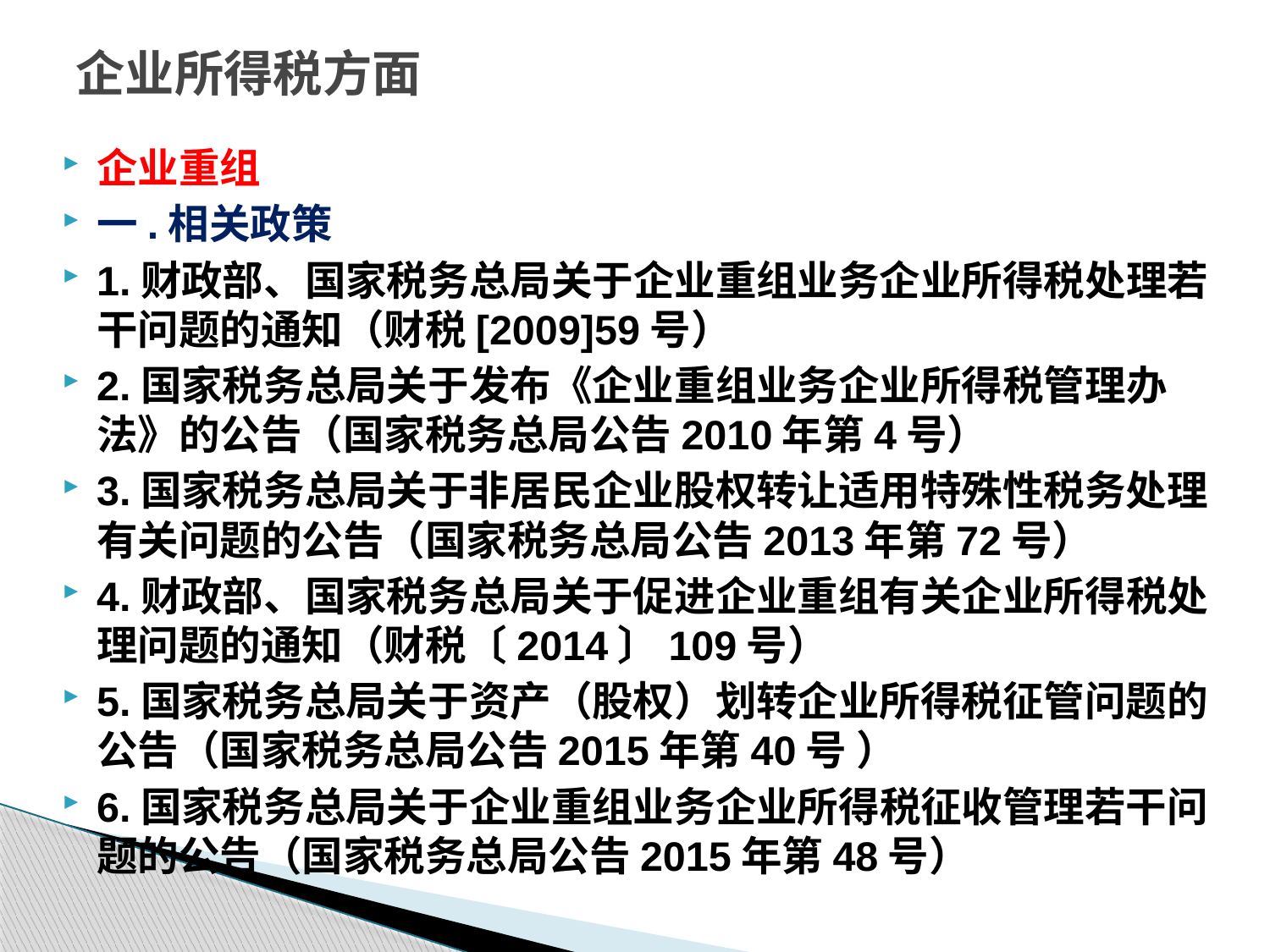

# 企业所得税方面
企业重组
一.相关政策
1.财政部、国家税务总局关于企业重组业务企业所得税处理若干问题的通知（财税[2009]59号）
2.国家税务总局关于发布《企业重组业务企业所得税管理办法》的公告（国家税务总局公告2010年第4号）
3.国家税务总局关于非居民企业股权转让适用特殊性税务处理有关问题的公告（国家税务总局公告2013年第72号）
4.财政部、国家税务总局关于促进企业重组有关企业所得税处理问题的通知（财税〔2014〕109号）
5.国家税务总局关于资产（股权）划转企业所得税征管问题的公告（国家税务总局公告2015年第40号 ）
6.国家税务总局关于企业重组业务企业所得税征收管理若干问题的公告（国家税务总局公告2015年第48号）